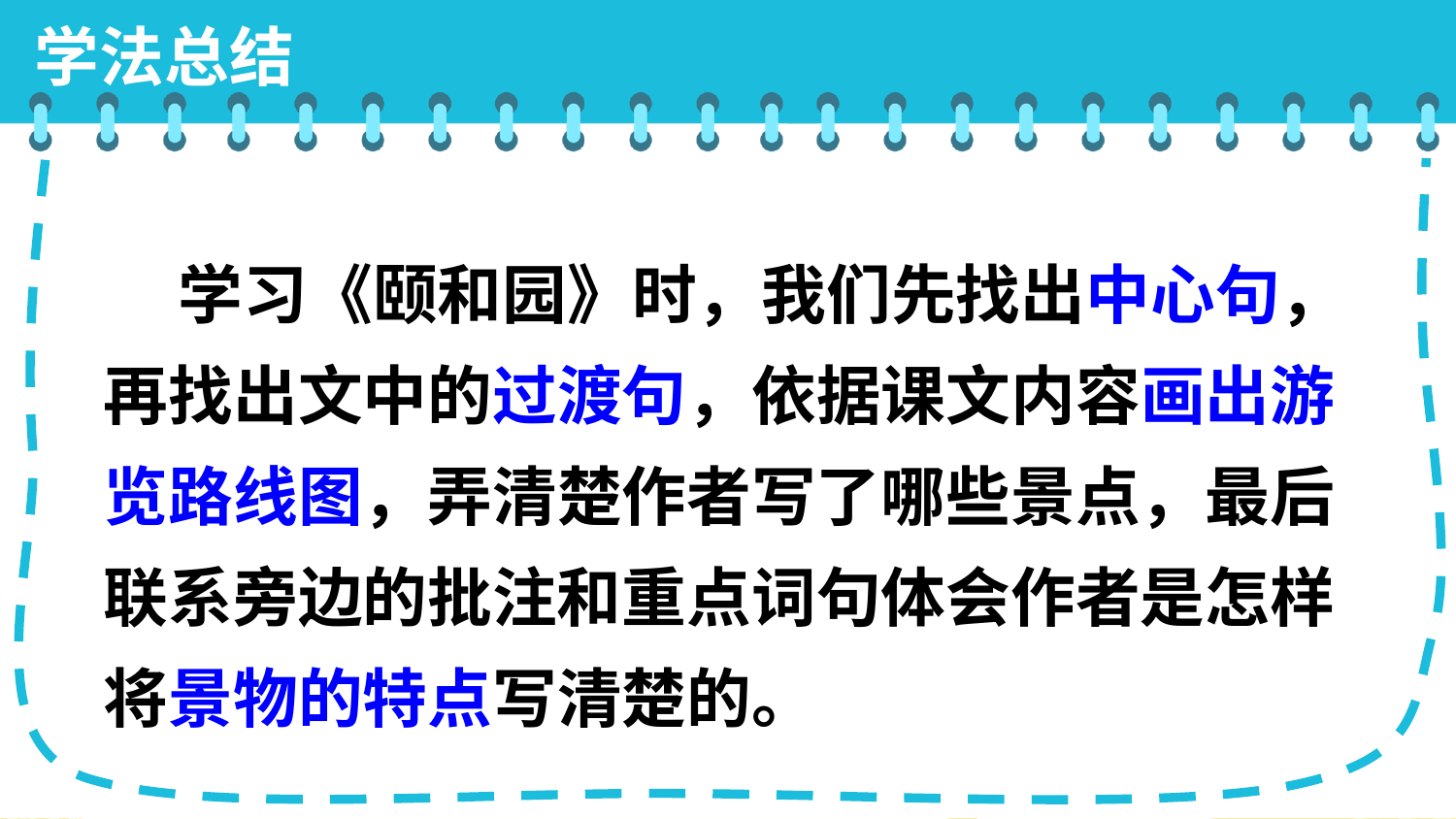

学法总结
    学习《颐和园》时，我们先找出中心句，再找出文中的过渡句，依据课文内容画出游览路线图，弄清楚作者写了哪些景点，最后联系旁边的批注和重点词句体会作者是怎样将景物的特点写清楚的。